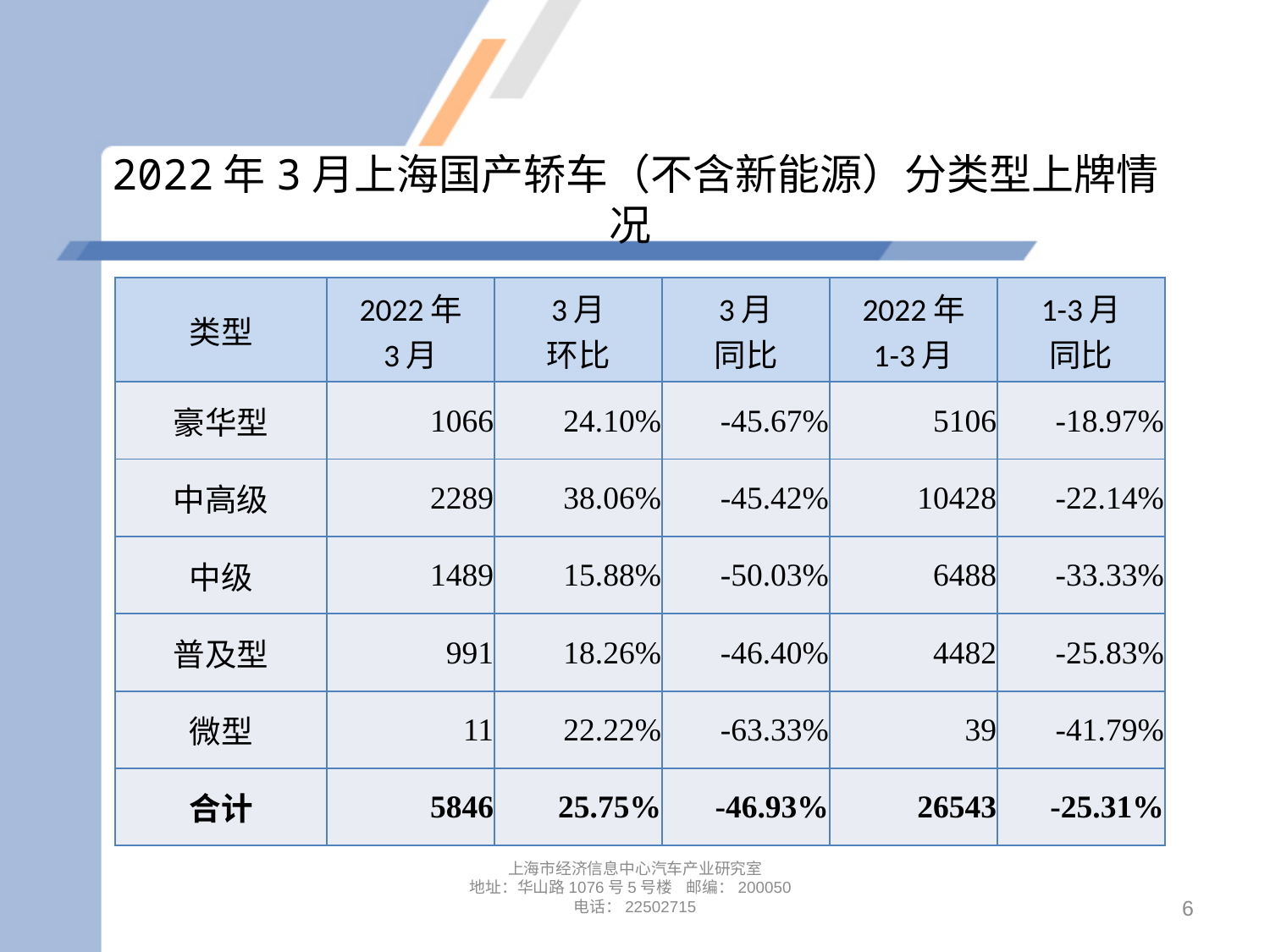

# 2022年3月上海国产轿车（不含新能源）分类型上牌情况
| 类型 | 2022年 3月 | 3月 环比 | 3月 同比 | 2022年 1-3月 | 1-3月 同比 |
| --- | --- | --- | --- | --- | --- |
| 豪华型 | 1066 | 24.10% | -45.67% | 5106 | -18.97% |
| 中高级 | 2289 | 38.06% | -45.42% | 10428 | -22.14% |
| 中级 | 1489 | 15.88% | -50.03% | 6488 | -33.33% |
| 普及型 | 991 | 18.26% | -46.40% | 4482 | -25.83% |
| 微型 | 11 | 22.22% | -63.33% | 39 | -41.79% |
| 合计 | 5846 | 25.75% | -46.93% | 26543 | -25.31% |
上海市经济信息中心汽车产业研究室
地址：华山路1076号5号楼    邮编：200050
电话：22502715

6